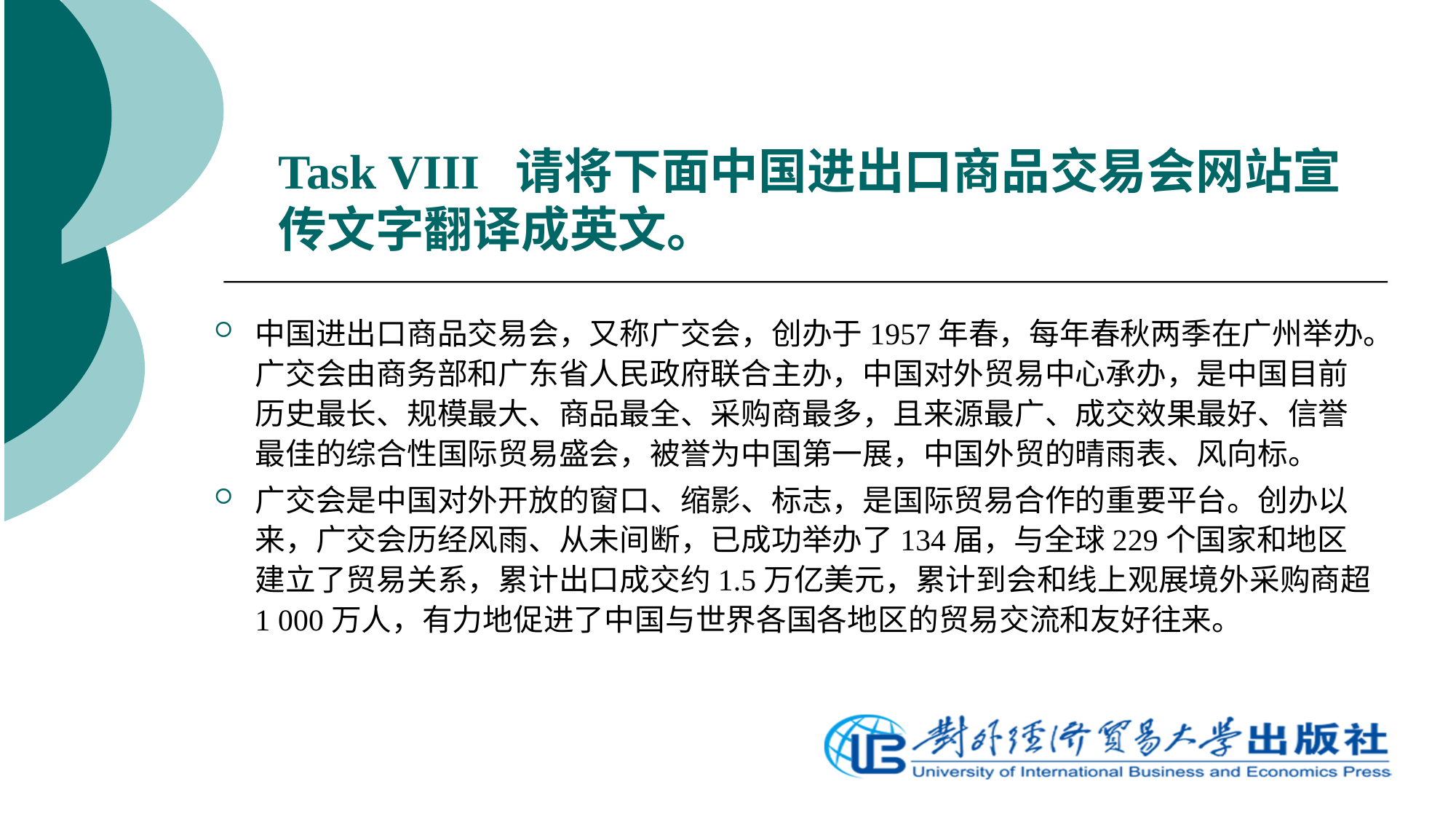

# Task VIII  请将下面中国进出口商品交易会网站宣传文字翻译成英文。
中国进出口商品交易会，又称广交会，创办于1957年春，每年春秋两季在广州举办。广交会由商务部和广东省人民政府联合主办，中国对外贸易中心承办，是中国目前历史最长、规模最大、商品最全、采购商最多，且来源最广、成交效果最好、信誉最佳的综合性国际贸易盛会，被誉为中国第一展，中国外贸的晴雨表、风向标。
广交会是中国对外开放的窗口、缩影、标志，是国际贸易合作的重要平台。创办以来，广交会历经风雨、从未间断，已成功举办了134届，与全球229个国家和地区建立了贸易关系，累计出口成交约1.5万亿美元，累计到会和线上观展境外采购商超1 000万人，有力地促进了中国与世界各国各地区的贸易交流和友好往来。